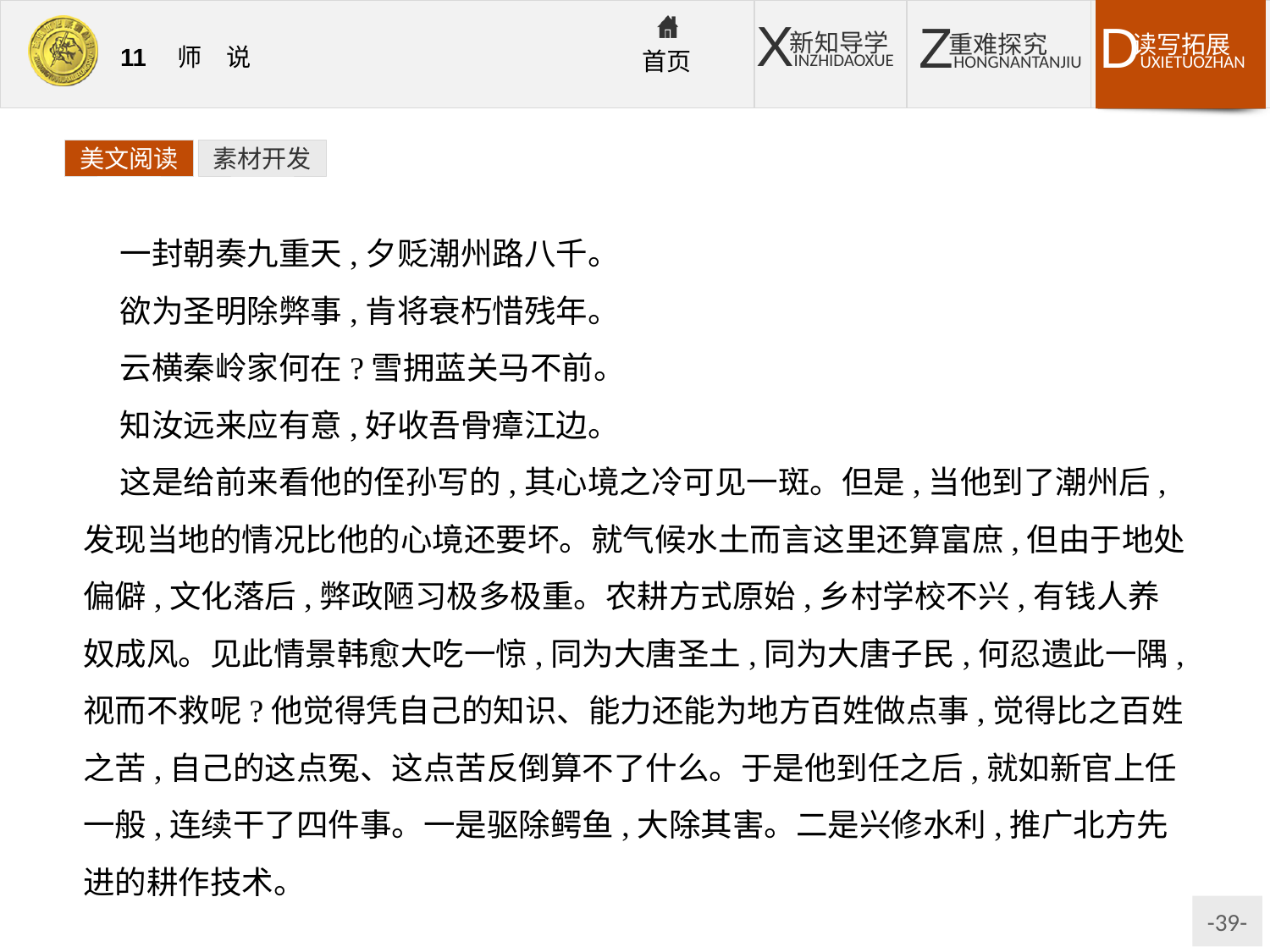

美文阅读
素材开发
一封朝奏九重天,夕贬潮州路八千。
欲为圣明除弊事,肯将衰朽惜残年。
云横秦岭家何在?雪拥蓝关马不前。
知汝远来应有意,好收吾骨瘴江边。
这是给前来看他的侄孙写的,其心境之冷可见一斑。但是,当他到了潮州后,发现当地的情况比他的心境还要坏。就气候水土而言这里还算富庶,但由于地处偏僻,文化落后,弊政陋习极多极重。农耕方式原始,乡村学校不兴,有钱人养奴成风。见此情景韩愈大吃一惊,同为大唐圣土,同为大唐子民,何忍遗此一隅,视而不救呢?他觉得凭自己的知识、能力还能为地方百姓做点事,觉得比之百姓之苦,自己的这点冤、这点苦反倒算不了什么。于是他到任之后,就如新官上任一般,连续干了四件事。一是驱除鳄鱼,大除其害。二是兴修水利,推广北方先进的耕作技术。